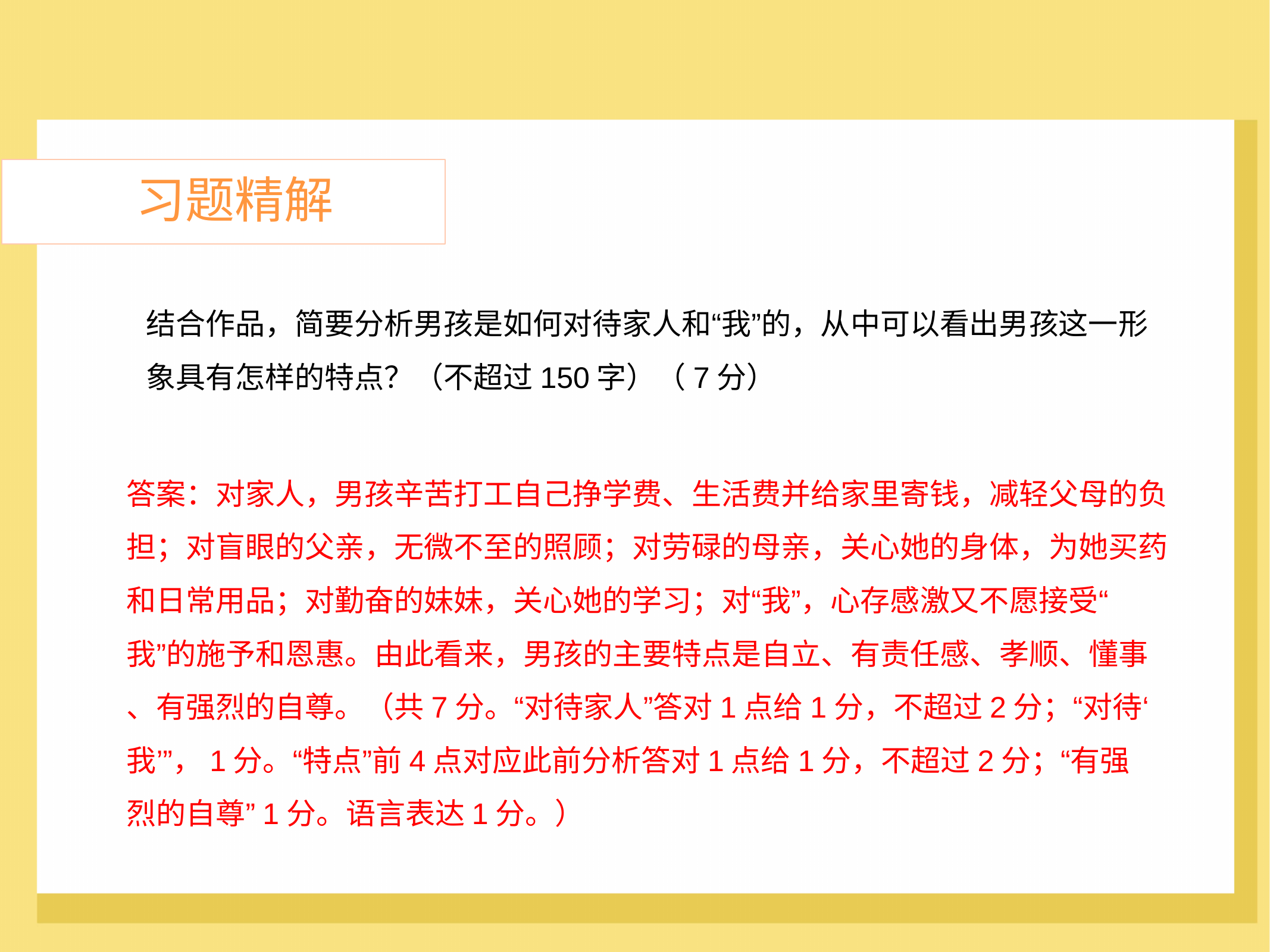

习题精解
结合作品，简要分析男孩是如何对待家人和“我”的，从中可以看出男孩这一形

象具有怎样的特点？（不超过150字）（7分）
答案：对家人，男孩辛苦打工自己挣学费、生活费并给家里寄钱，减轻父母的负

担；对盲眼的父亲，无微不至的照顾；对劳碌的母亲，关心她的身体，为她买药

和日常用品；对勤奋的妹妹，关心她的学习；对“我”，心存感激又不愿接受“

我”的施予和恩惠。由此看来，男孩的主要特点是自立、有责任感、孝顺、懂事

、有强烈的自尊。（共7分。“对待家人”答对1点给1分，不超过2分；“对待‘

我’”，1分。“特点”前4点对应此前分析答对1点给1分，不超过2分；“有强

烈的自尊”1分。语言表达1分。）